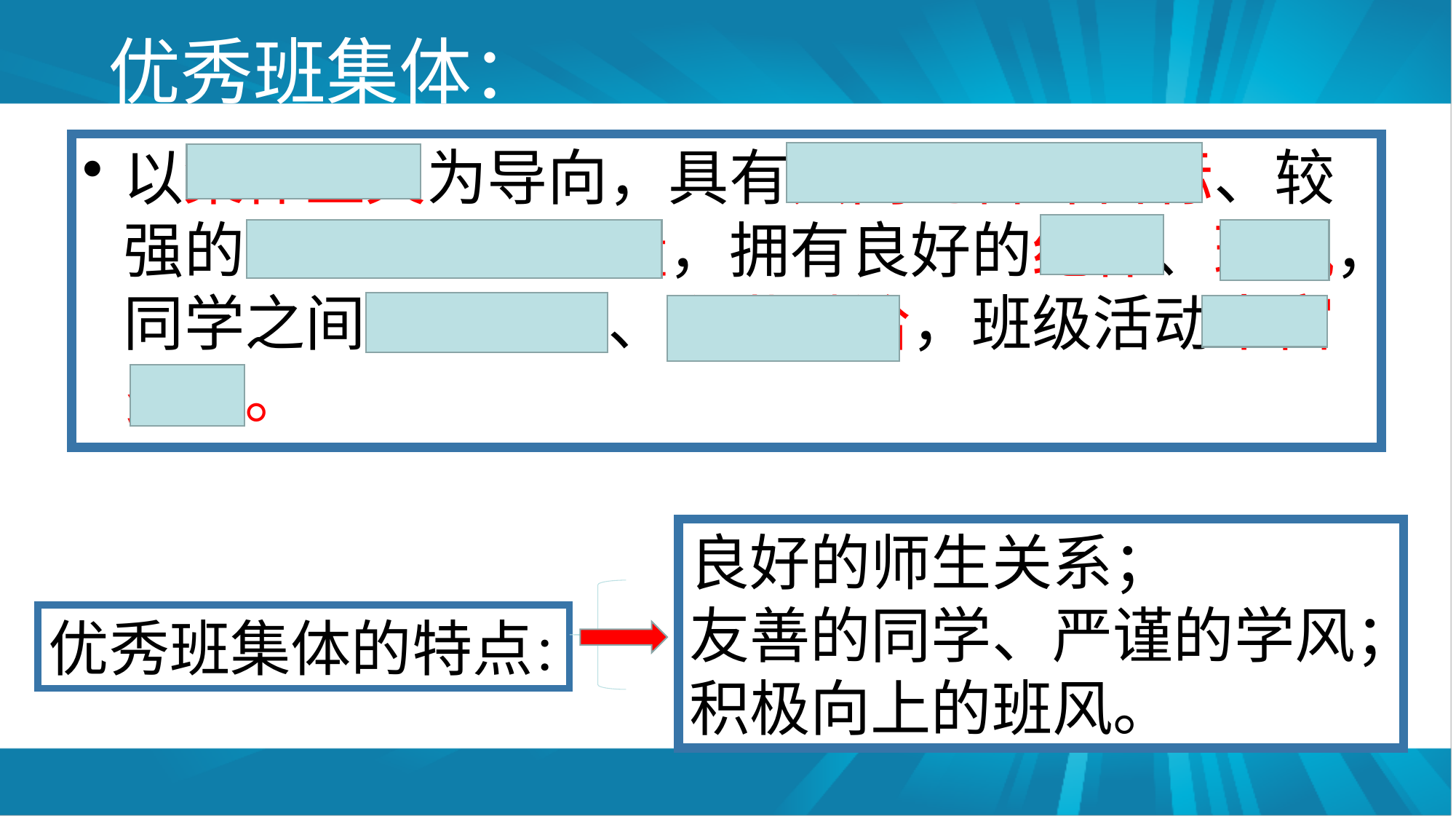

# 优秀班集体：
以集体主义为导向，具有共同的奋斗目标、较强的核心与骨干力量，拥有良好的纪律、班风，同学之间团结友爱、和谐融洽，班级活动丰富多彩。

良好的师生关系；
友善的同学、严谨的学风；
积极向上的班风。

优秀班集体的特点：